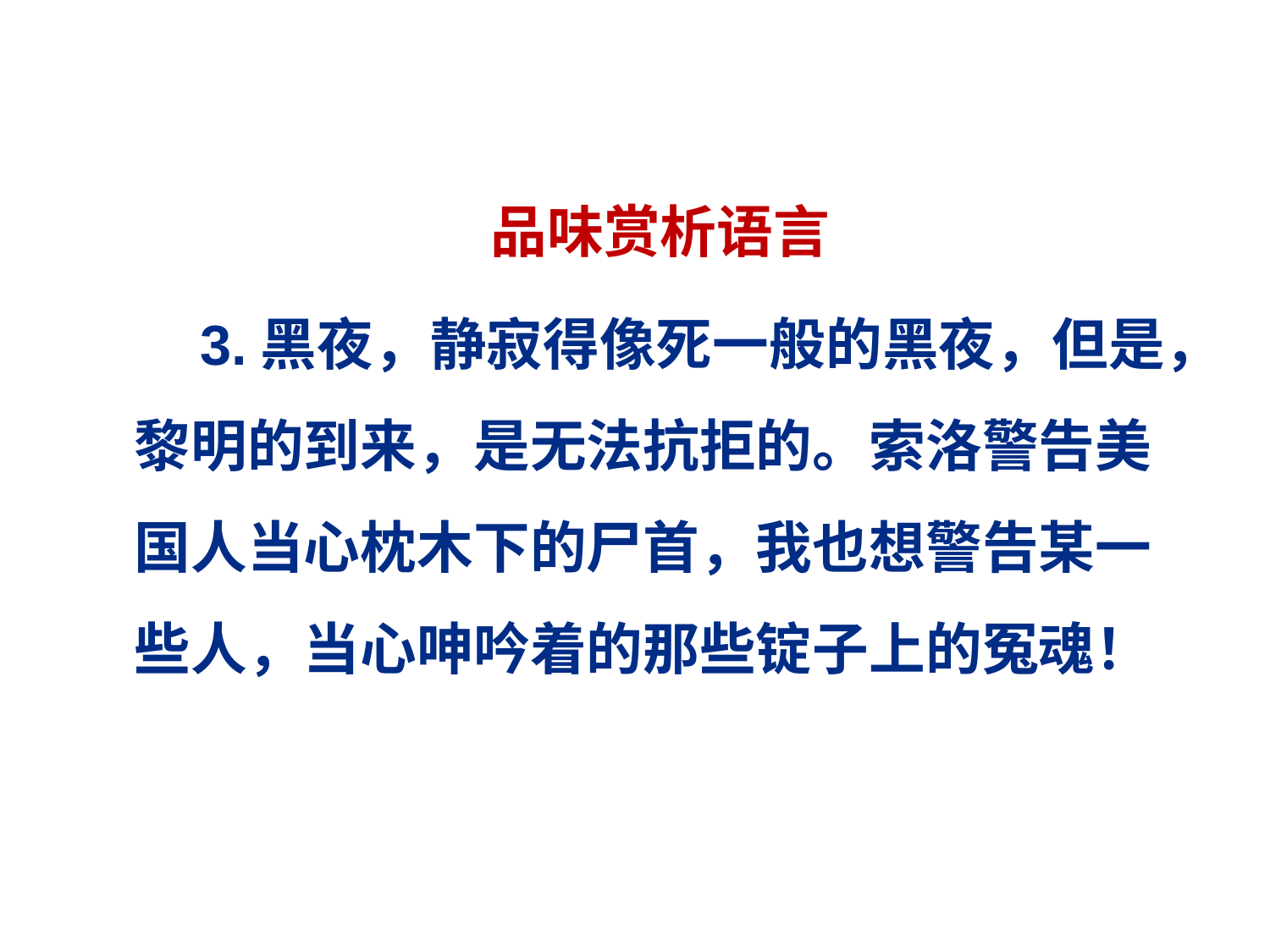

# 品味赏析语言
            3.黑夜，静寂得像死一般的黑夜，但是，黎明的到来，是无法抗拒的。索洛警告美国人当心枕木下的尸首，我也想警告某一些人，当心呻吟着的那些锭子上的冤魂！